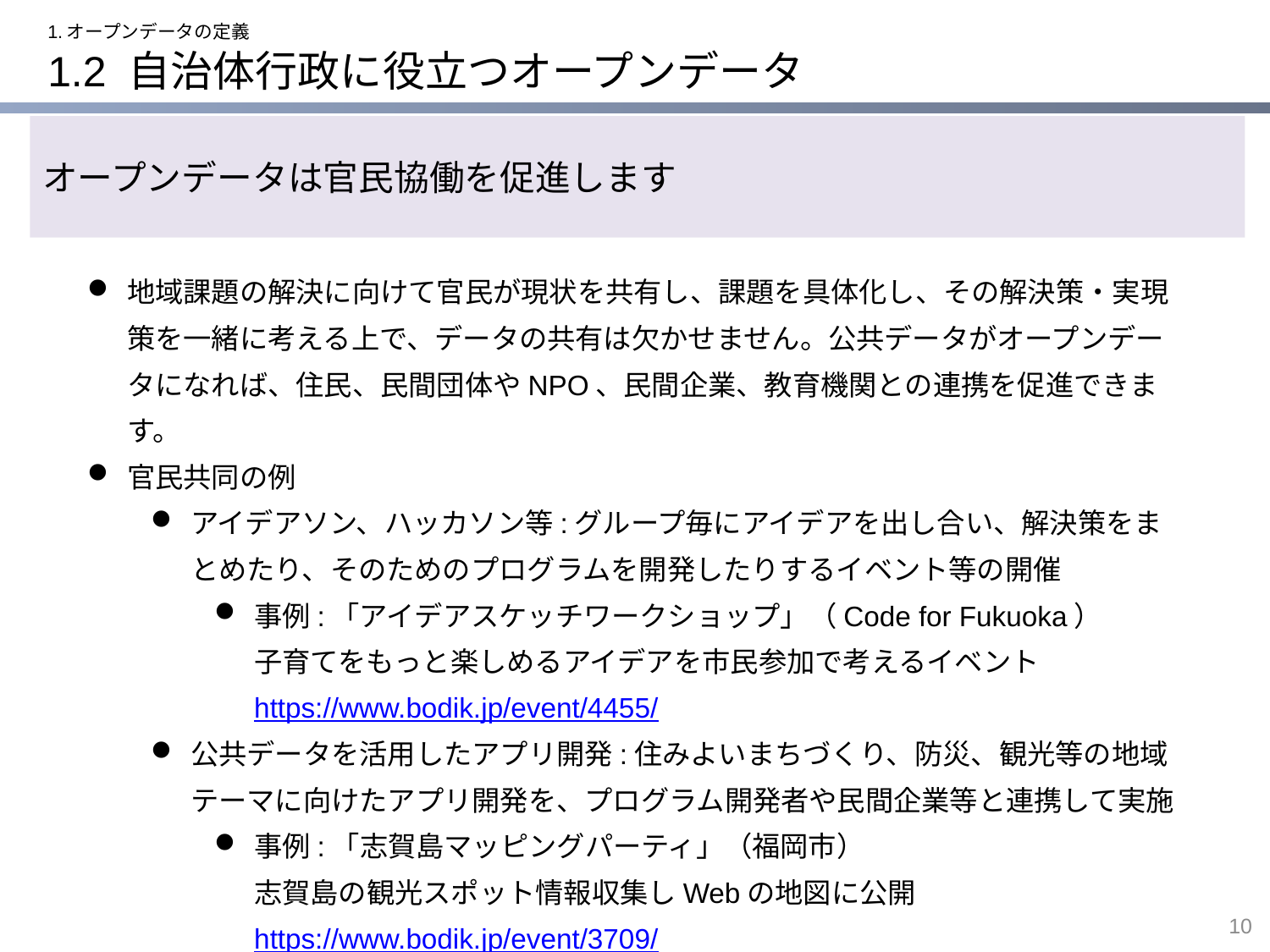

1.オープンデータの定義
# 1.2 自治体行政に役立つオープンデータ
オープンデータは官民協働を促進します
地域課題の解決に向けて官民が現状を共有し、課題を具体化し、その解決策・実現策を一緒に考える上で、データの共有は欠かせません。公共データがオープンデータになれば、住民、民間団体やNPO、民間企業、教育機関との連携を促進できます。
官民共同の例
アイデアソン、ハッカソン等:グループ毎にアイデアを出し合い、解決策をまとめたり、そのためのプログラムを開発したりするイベント等の開催
事例:「アイデアスケッチワークショップ」（Code for Fukuoka）
子育てをもっと楽しめるアイデアを市民参加で考えるイベント
https://www.bodik.jp/event/4455/
公共データを活用したアプリ開発:住みよいまちづくり、防災、観光等の地域テーマに向けたアプリ開発を、プログラム開発者や民間企業等と連携して実施
事例:「志賀島マッピングパーティ」（福岡市）
志賀島の観光スポット情報収集しWebの地図に公開
https://www.bodik.jp/event/3709/
10